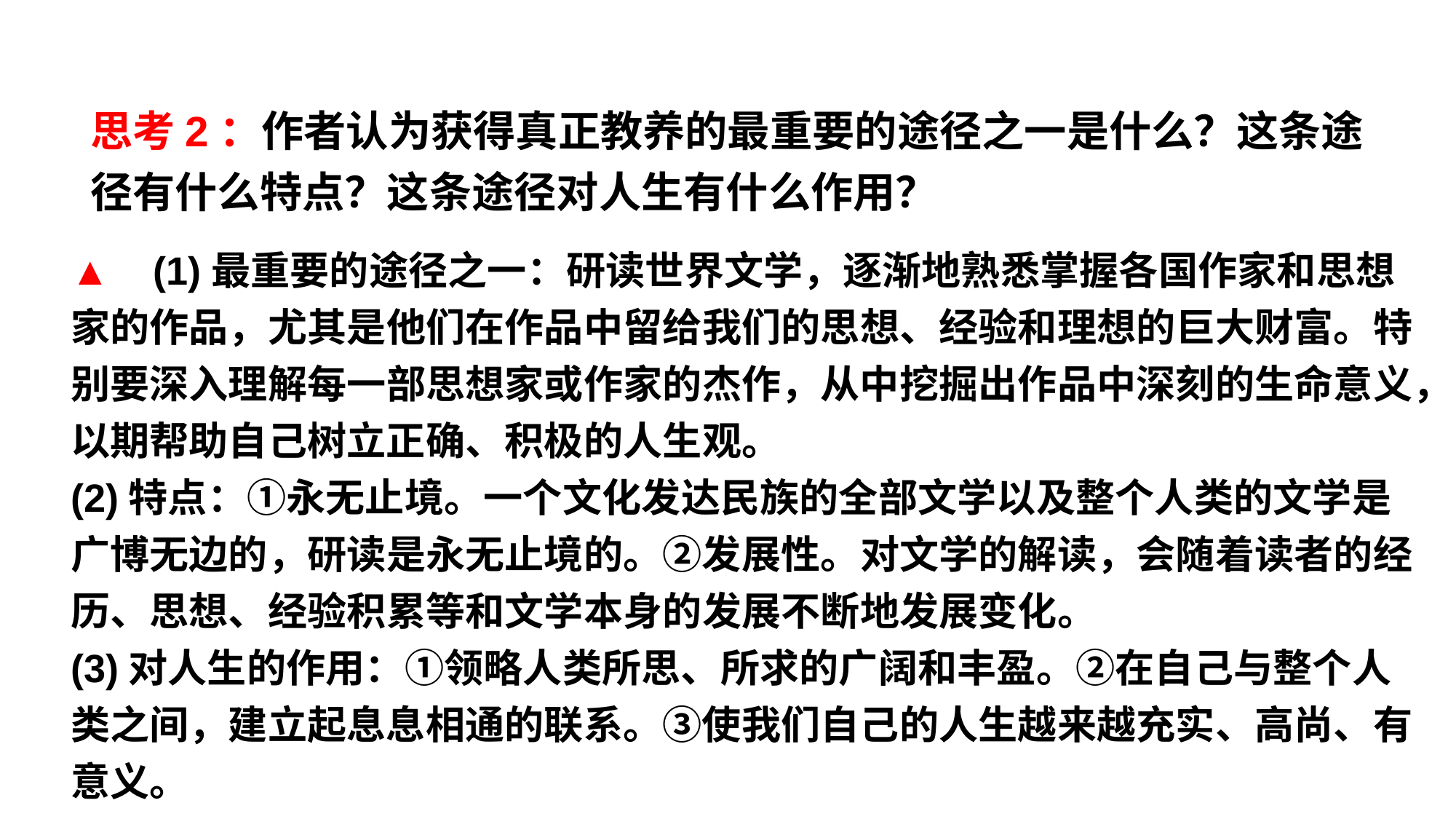

思考2：作者认为获得真正教养的最重要的途径之一是什么？这条途径有什么特点？这条途径对人生有什么作用？
▲    (1)最重要的途径之一：研读世界文学，逐渐地熟悉掌握各国作家和思想家的作品，尤其是他们在作品中留给我们的思想、经验和理想的巨大财富。特别要深入理解每一部思想家或作家的杰作，从中挖掘出作品中深刻的生命意义，以期帮助自己树立正确、积极的人生观。
(2)特点：①永无止境。一个文化发达民族的全部文学以及整个人类的文学是广博无边的，研读是永无止境的。②发展性。对文学的解读，会随着读者的经历、思想、经验积累等和文学本身的发展不断地发展变化。
(3)对人生的作用：①领略人类所思、所求的广阔和丰盈。②在自己与整个人类之间，建立起息息相通的联系。③使我们自己的人生越来越充实、高尚、有意义。